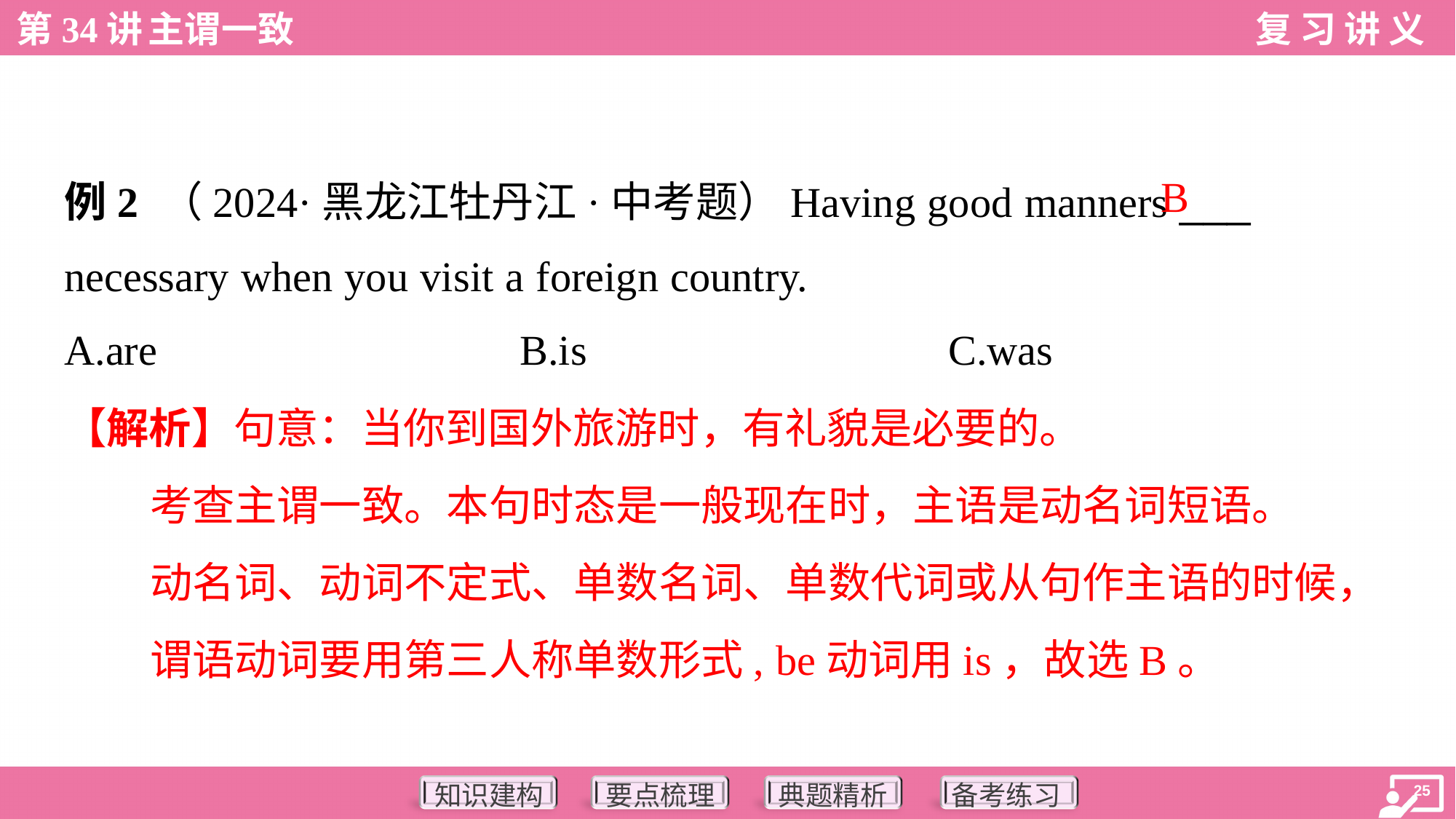

B
例2 （2024·黑龙江牡丹江·中考题）Having good manners ___
necessary when you visit a foreign country.
A.are	B.is	C.was
【解析】句意：当你到国外旅游时，有礼貌是必要的。
考查主谓一致。本句时态是一般现在时，主语是动名词短语。
动名词、动词不定式、单数名词、单数代词或从句作主语的时候，
谓语动词要用第三人称单数形式, be动词用is，故选B。